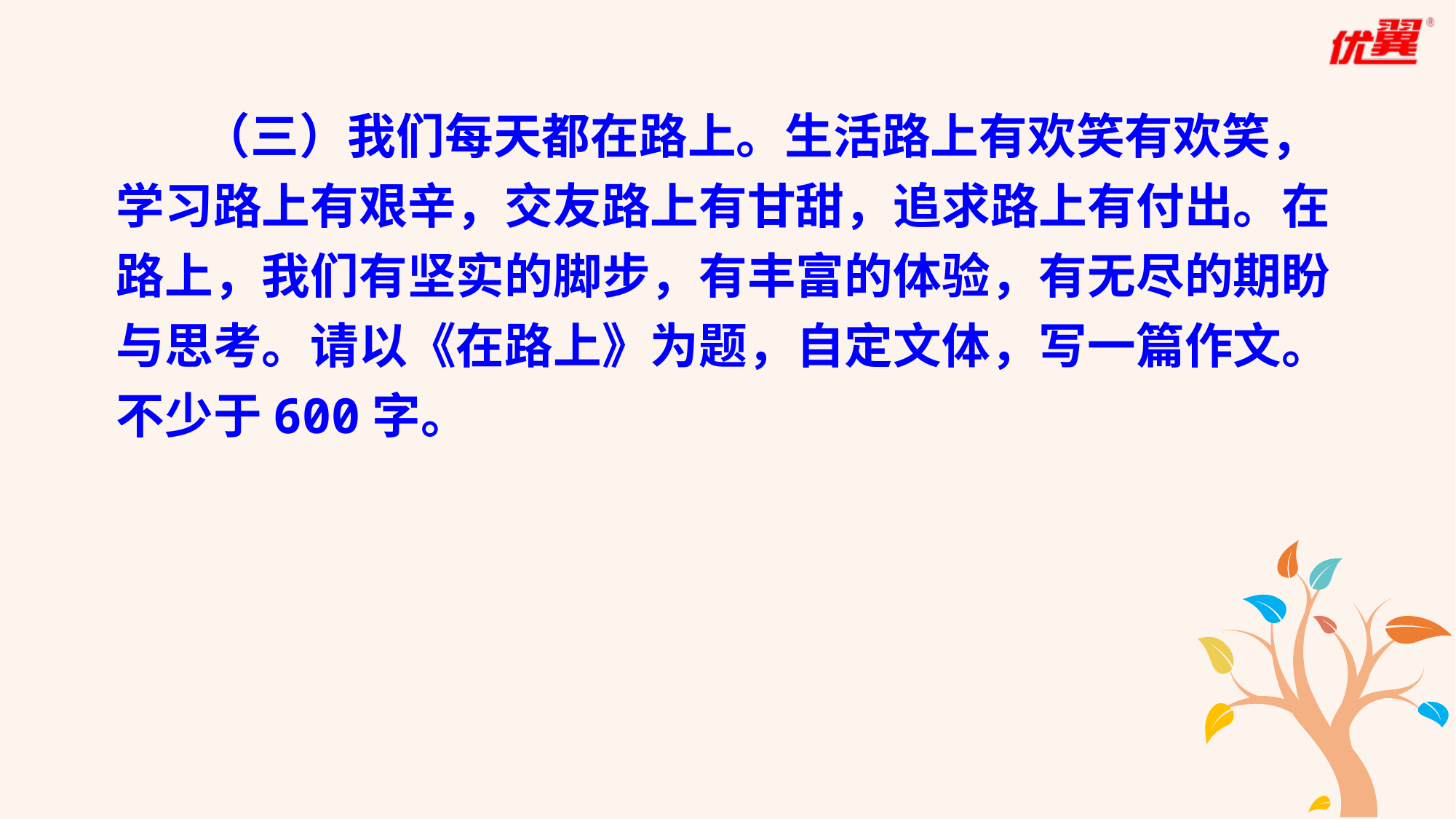

（三）我们每天都在路上。生活路上有欢笑有欢笑，学习路上有艰辛，交友路上有甘甜，追求路上有付出。在路上，我们有坚实的脚步，有丰富的体验，有无尽的期盼与思考。请以《在路上》为题，自定文体，写一篇作文。不少于600字。